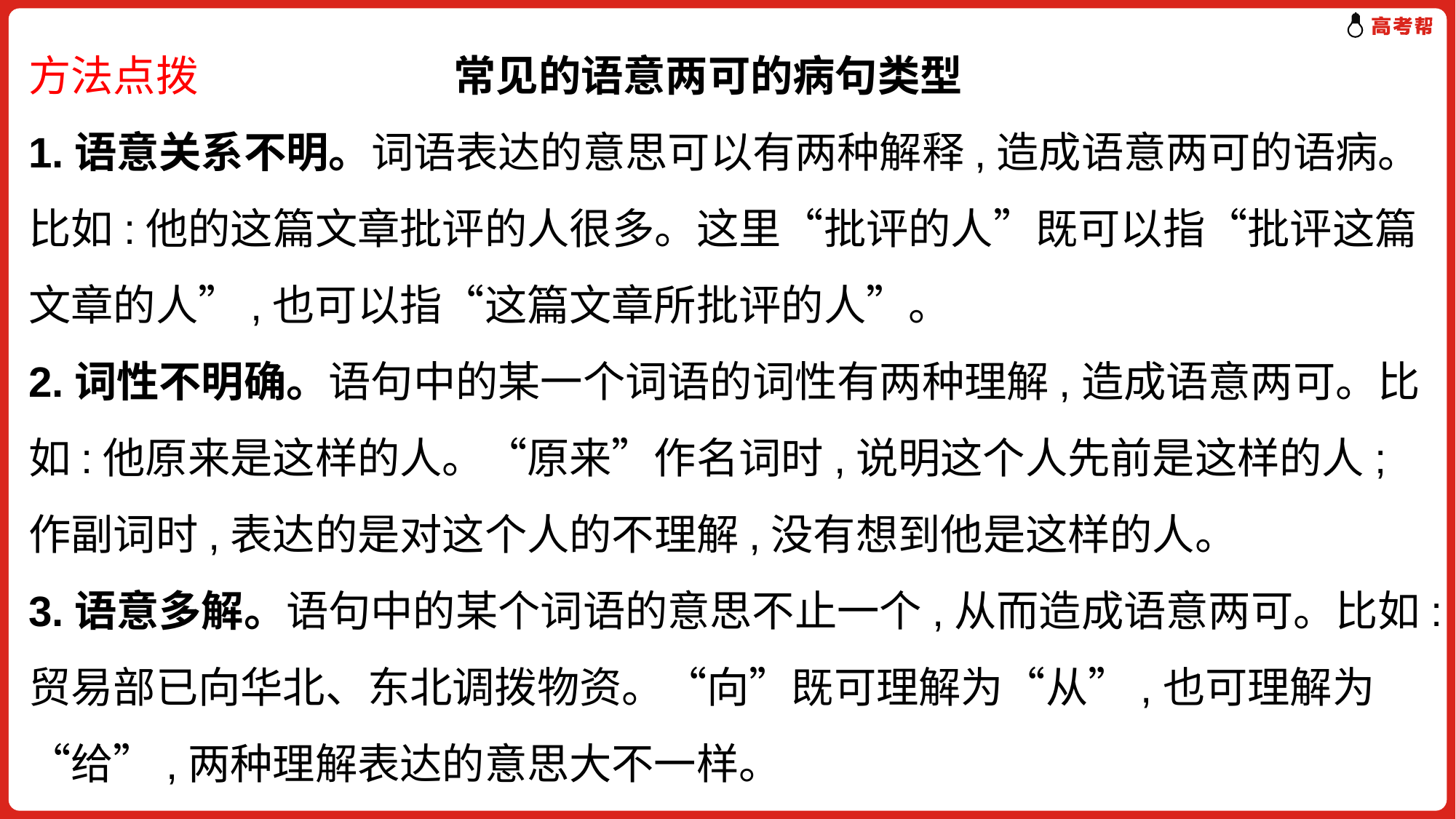

方法点拨                           常见的语意两可的病句类型
1.语意关系不明。词语表达的意思可以有两种解释,造成语意两可的语病。比如:他的这篇文章批评的人很多。这里“批评的人”既可以指“批评这篇文章的人”,也可以指“这篇文章所批评的人”。
2.词性不明确。语句中的某一个词语的词性有两种理解,造成语意两可。比如:他原来是这样的人。“原来”作名词时,说明这个人先前是这样的人;作副词时,表达的是对这个人的不理解,没有想到他是这样的人。
3.语意多解。语句中的某个词语的意思不止一个,从而造成语意两可。比如:贸易部已向华北、东北调拨物资。“向”既可理解为“从”,也可理解为“给”,两种理解表达的意思大不一样。